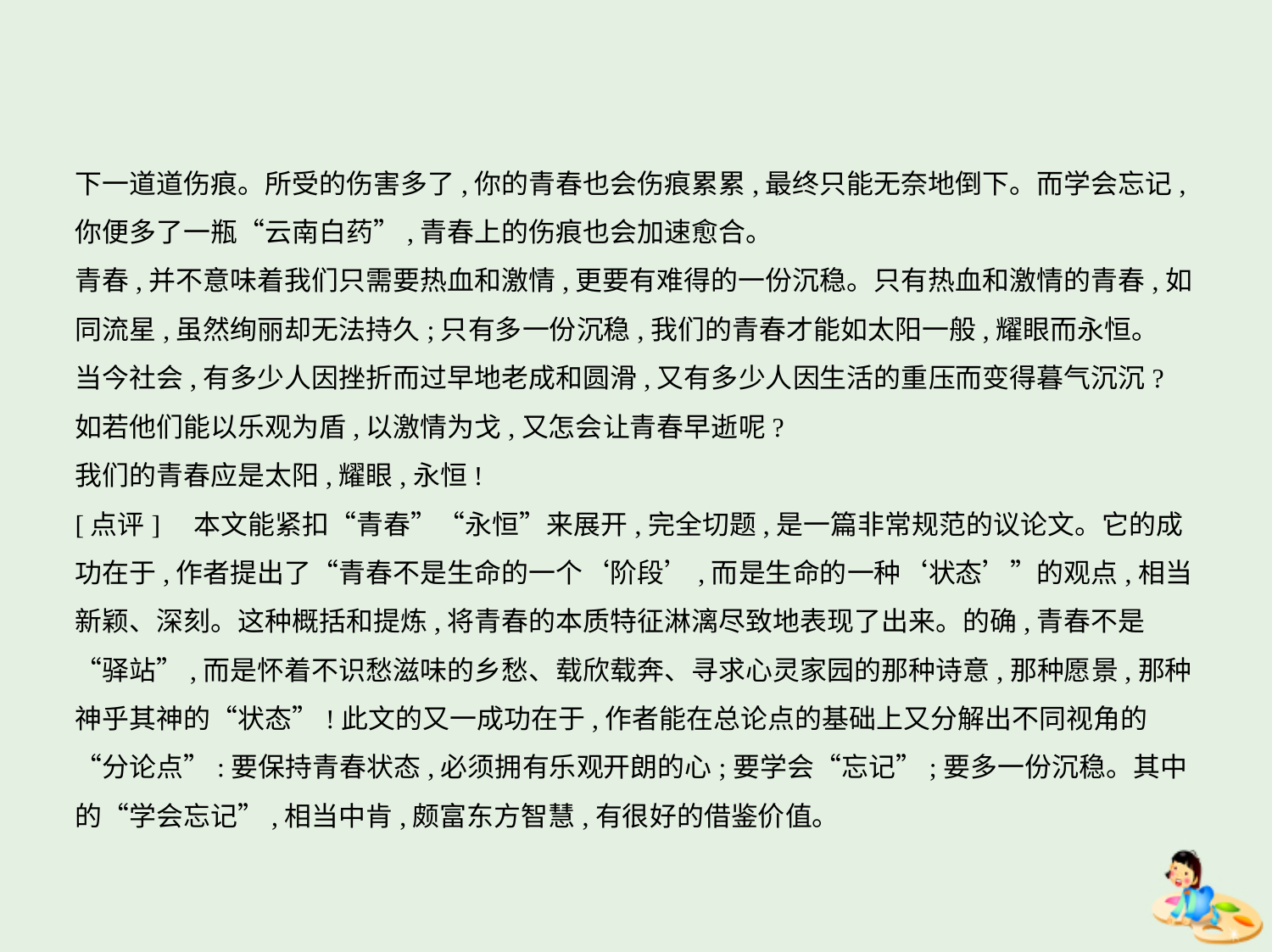

下一道道伤痕。所受的伤害多了,你的青春也会伤痕累累,最终只能无奈地倒下。而学会忘记,
你便多了一瓶“云南白药”,青春上的伤痕也会加速愈合。
青春,并不意味着我们只需要热血和激情,更要有难得的一份沉稳。只有热血和激情的青春,如
同流星,虽然绚丽却无法持久;只有多一份沉稳,我们的青春才能如太阳一般,耀眼而永恒。
当今社会,有多少人因挫折而过早地老成和圆滑,又有多少人因生活的重压而变得暮气沉沉?
如若他们能以乐观为盾,以激情为戈,又怎会让青春早逝呢?
我们的青春应是太阳,耀眼,永恒!
[点评]　本文能紧扣“青春”“永恒”来展开,完全切题,是一篇非常规范的议论文。它的成
功在于,作者提出了“青春不是生命的一个‘阶段’,而是生命的一种‘状态’”的观点,相当
新颖、深刻。这种概括和提炼,将青春的本质特征淋漓尽致地表现了出来。的确,青春不是
“驿站”,而是怀着不识愁滋味的乡愁、载欣载奔、寻求心灵家园的那种诗意,那种愿景,那种
神乎其神的“状态”!此文的又一成功在于,作者能在总论点的基础上又分解出不同视角的
“分论点”:要保持青春状态,必须拥有乐观开朗的心;要学会“忘记”;要多一份沉稳。其中
的“学会忘记”,相当中肯,颇富东方智慧,有很好的借鉴价值。